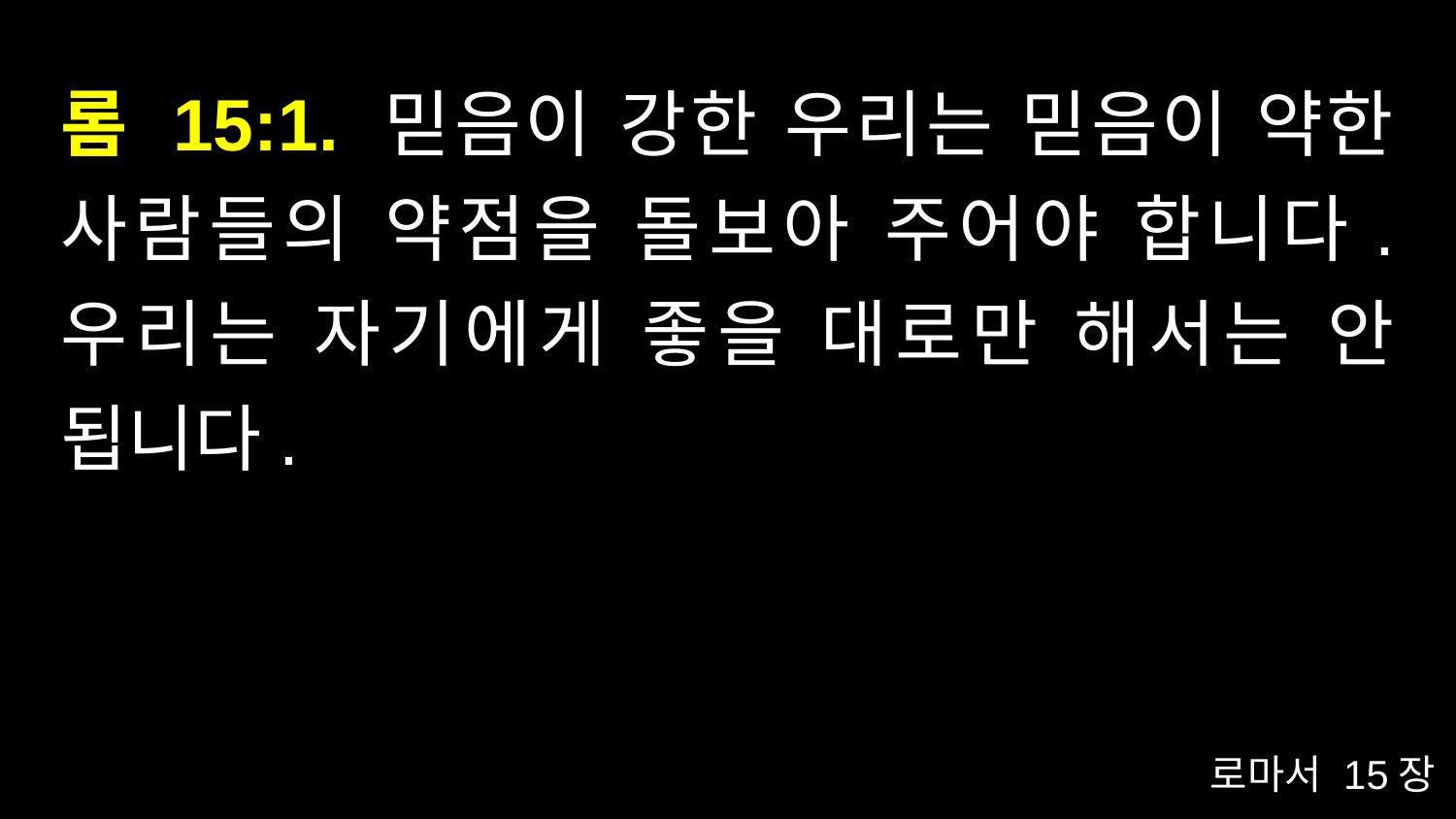

# 롬 15:1. 믿음이 강한 우리는 믿음이 약한 사람들의 약점을 돌보아 주어야 합니다. 우리는 자기에게 좋을 대로만 해서는 안 됩니다.
로마서 15장